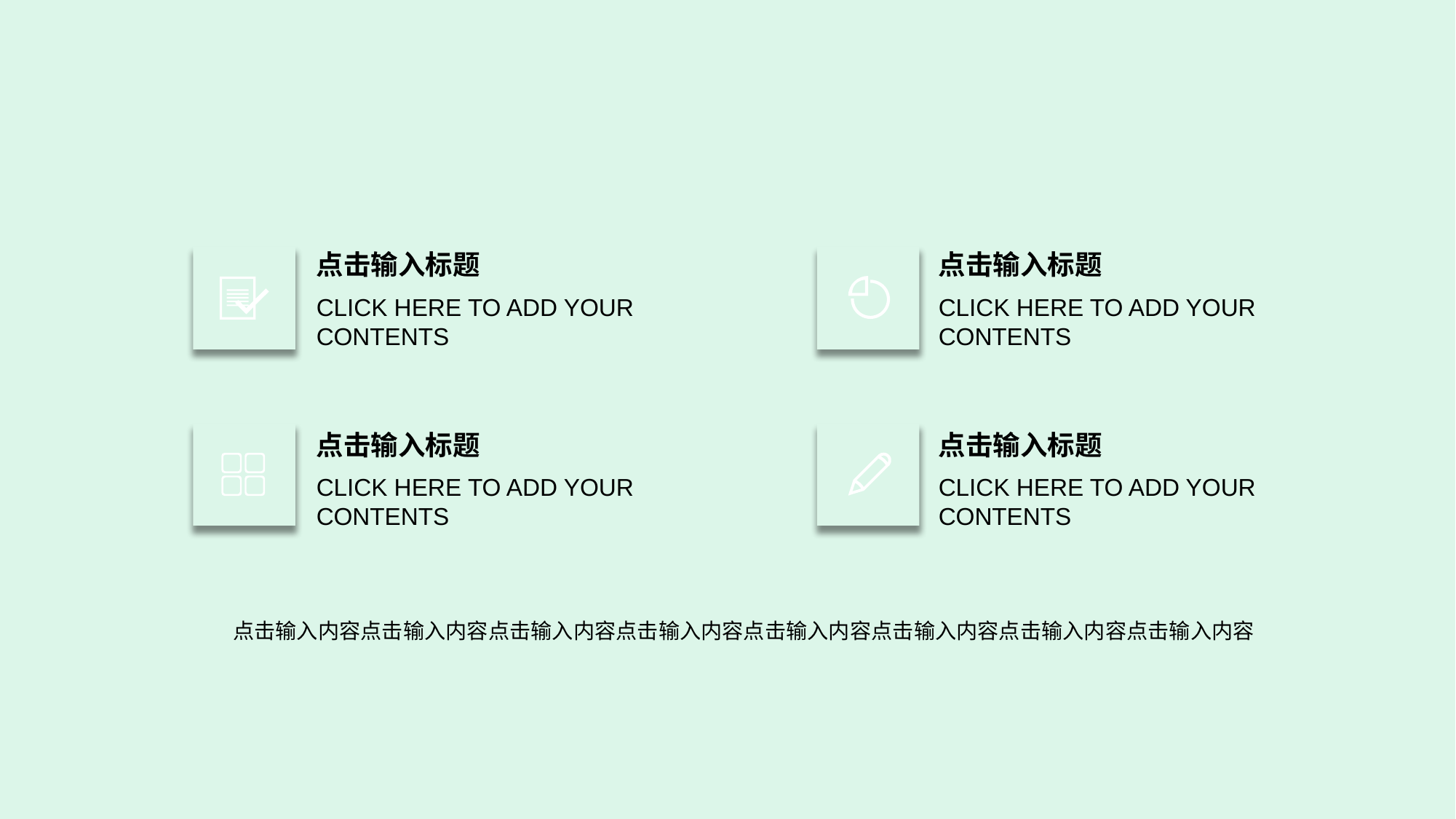

点击输入标题
点击输入标题

CLICK HERE TO ADD YOUR CONTENTS
CLICK HERE TO ADD YOUR CONTENTS
点击输入标题
点击输入标题

CLICK HERE TO ADD YOUR CONTENTS
CLICK HERE TO ADD YOUR CONTENTS
点击输入内容点击输入内容点击输入内容点击输入内容点击输入内容点击输入内容点击输入内容点击输入内容